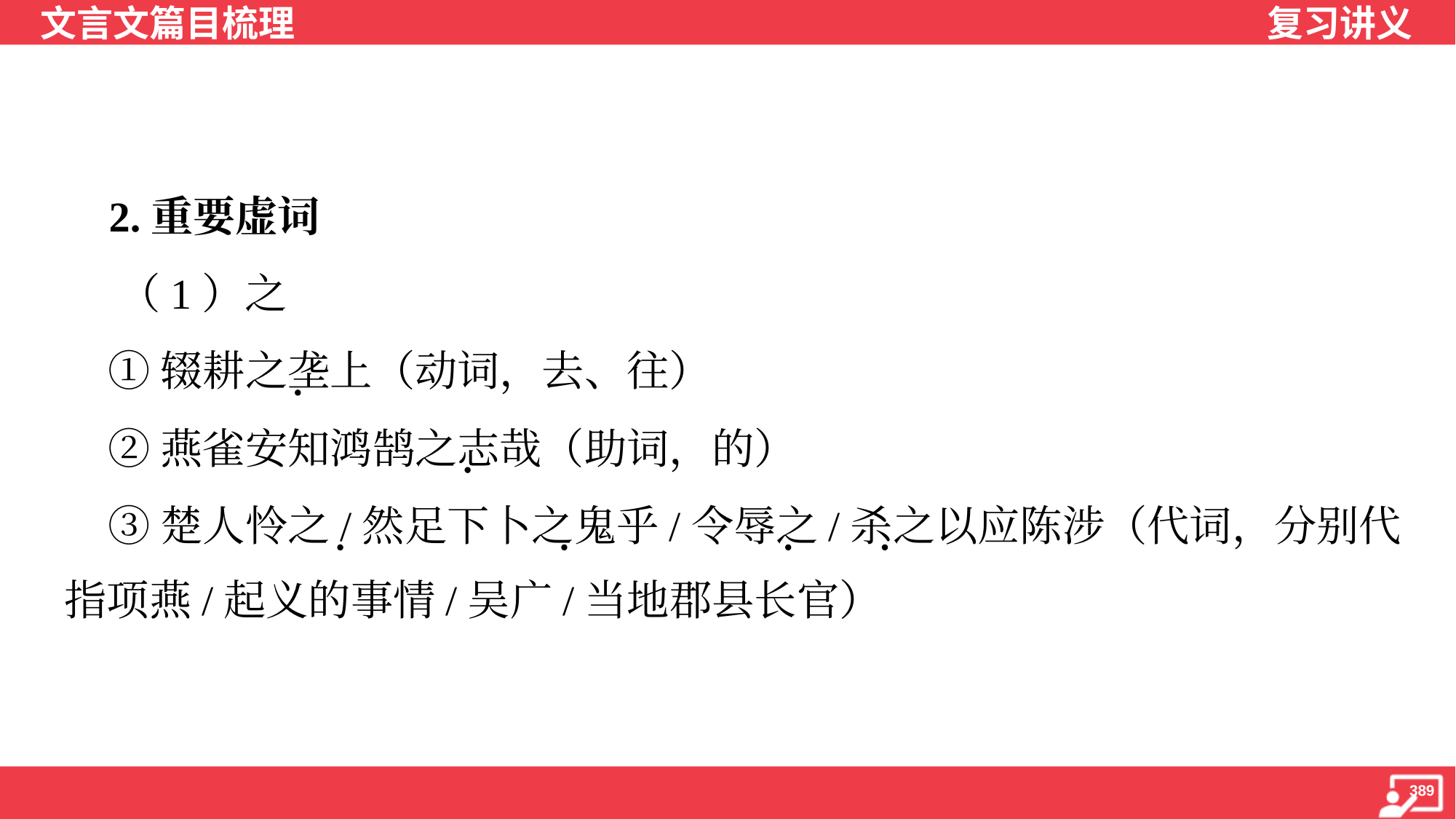

2.重要虚词
    （1）之
    ①辍耕之垄上（动词，去、往）
    ②燕雀安知鸿鹄之志哉（助词，的）
    ③楚人怜之/然足下卜之鬼乎/令辱之/杀之以应陈涉（代词，分别代
指项燕/起义的事情/吴广/当地郡县长官）